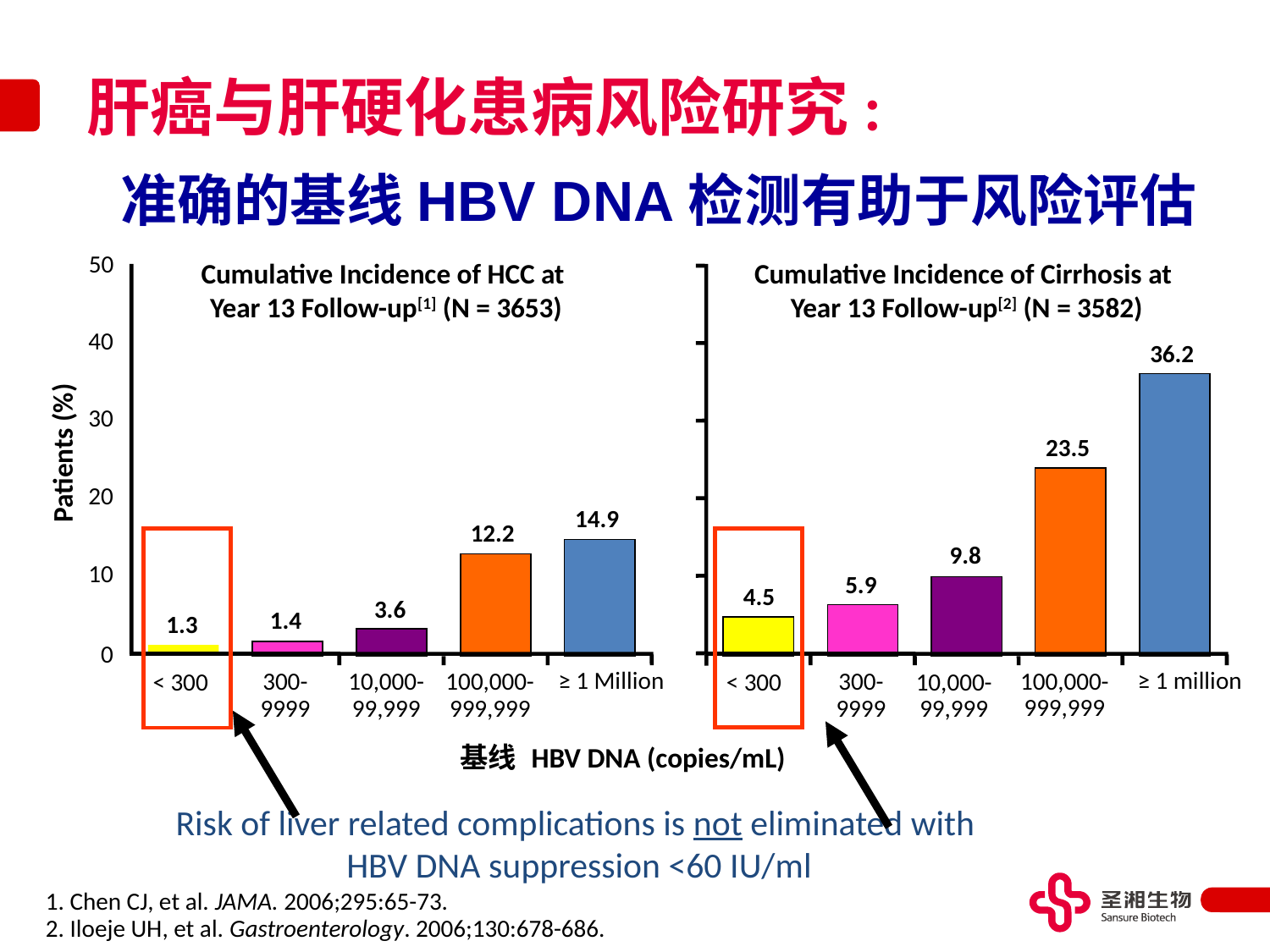

# 肝癌与肝硬化患病风险研究:
准确的基线HBV DNA检测有助于风险评估
50
Cumulative Incidence of HCC at
Year 13 Follow-up[1] (N = 3653)
Cumulative Incidence of Cirrhosis at
Year 13 Follow-up[2] (N = 3582)

40
36.2

30

23.5
Patients (%)

20

14.9
12.2

9.8

10
5.9

4.5
3.6
1.4

1.3

0

≥ 1 Million
≥ 1 million
100,000-
999,999
300-
9999
10,000-
99,999
100,000-
999,999
300-
9999
10,000-
99,999
< 300
< 300

基线 HBV DNA (copies/mL)
Risk of liver related complications is not eliminated with
HBV DNA suppression <60 IU/ml
1. Chen CJ, et al. JAMA. 2006;295:65-73.
2. Iloeje UH, et al. Gastroenterology. 2006;130:678-686.